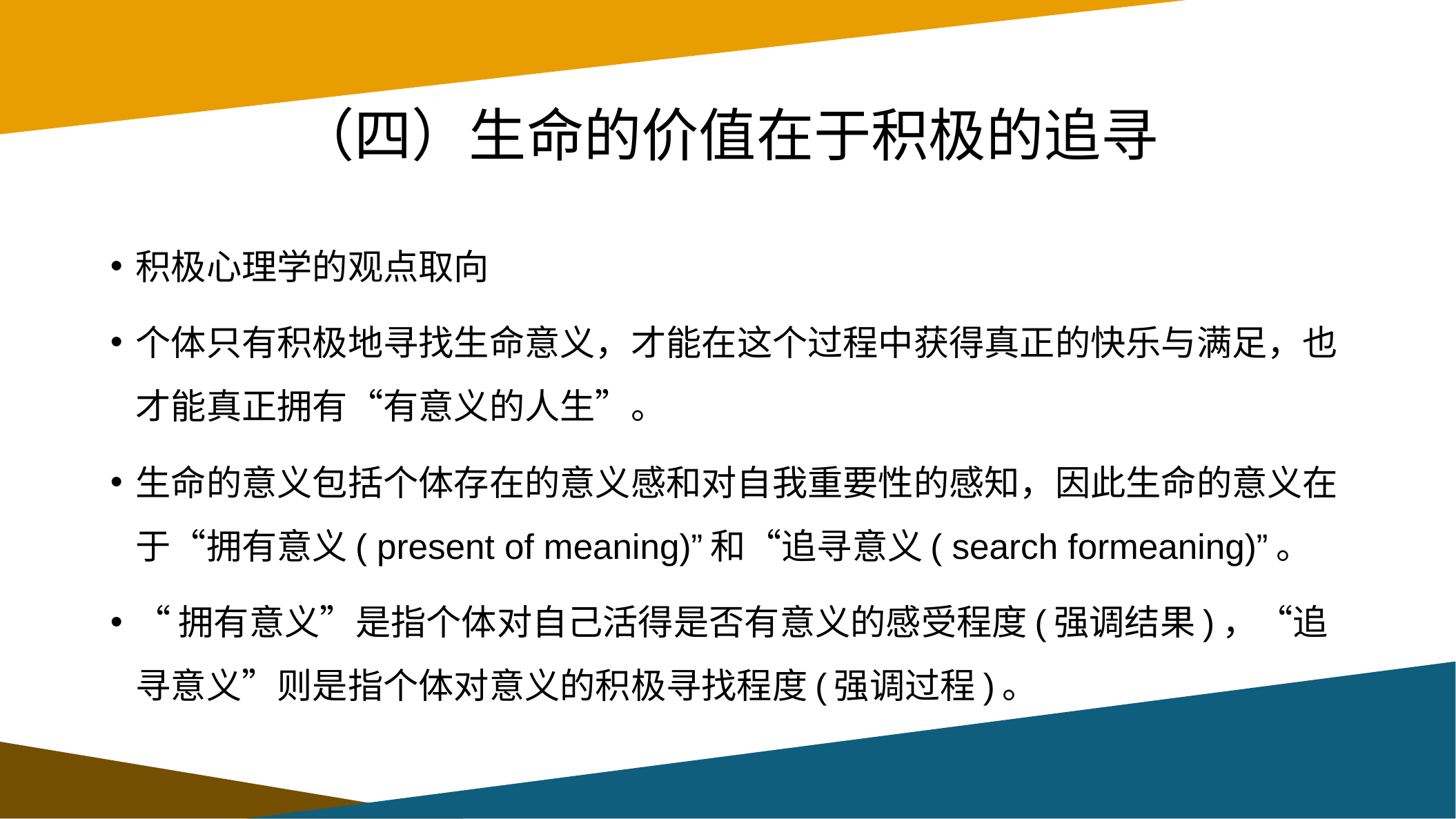

# （四）生命的价值在于积极的追寻
积极心理学的观点取向
个体只有积极地寻找生命意义，才能在这个过程中获得真正的快乐与满足，也才能真正拥有“有意义的人生”。
生命的意义包括个体存在的意义感和对自我重要性的感知，因此生命的意义在于“拥有意义( present of meaning)”和“追寻意义( search formeaning)”。
“拥有意义”是指个体对自己活得是否有意义的感受程度(强调结果)，“追寻意义”则是指个体对意义的积极寻找程度(强调过程)。